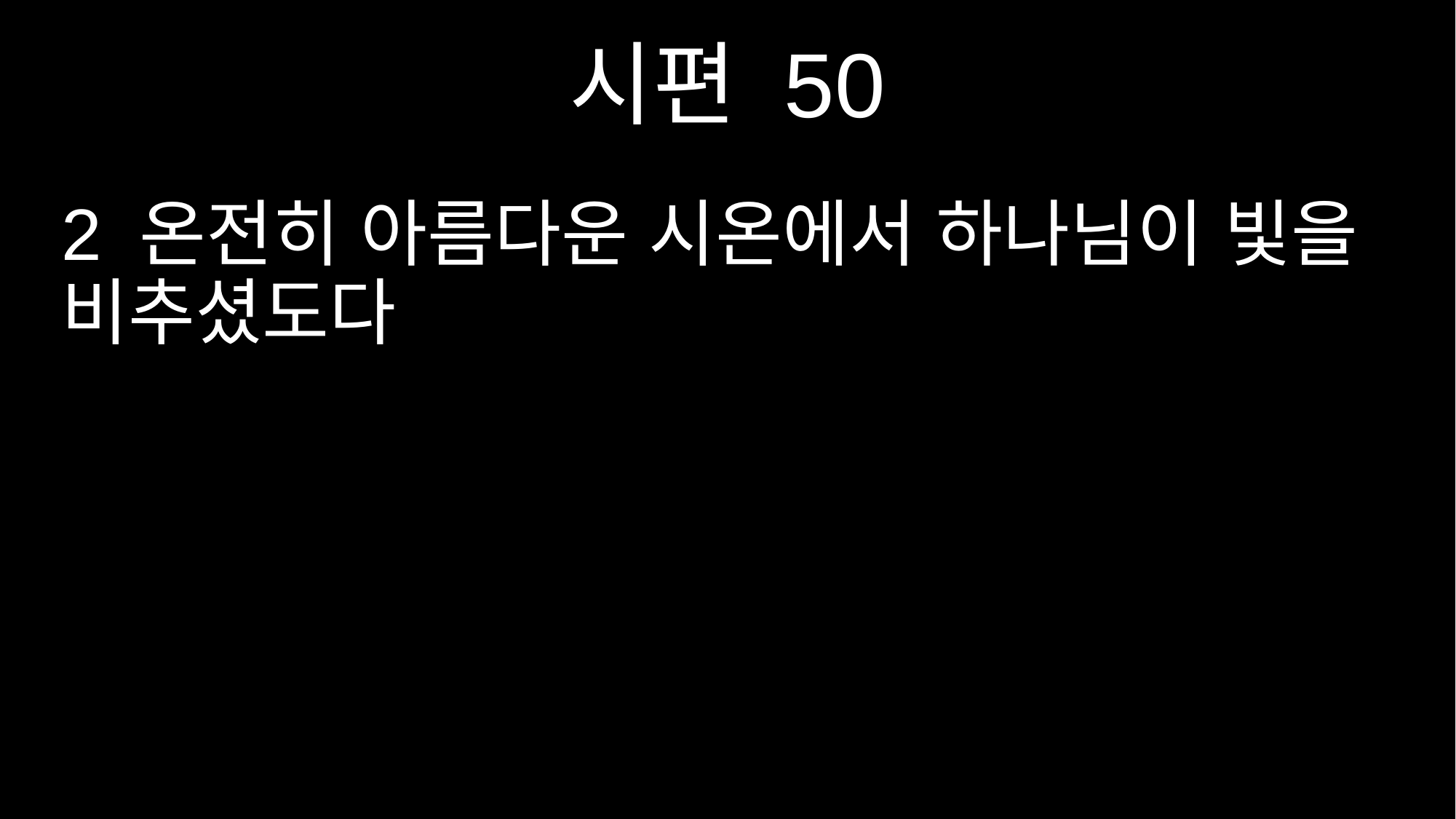

시편 50
2 온전히 아름다운 시온에서 하나님이 빛을 비추셨도다